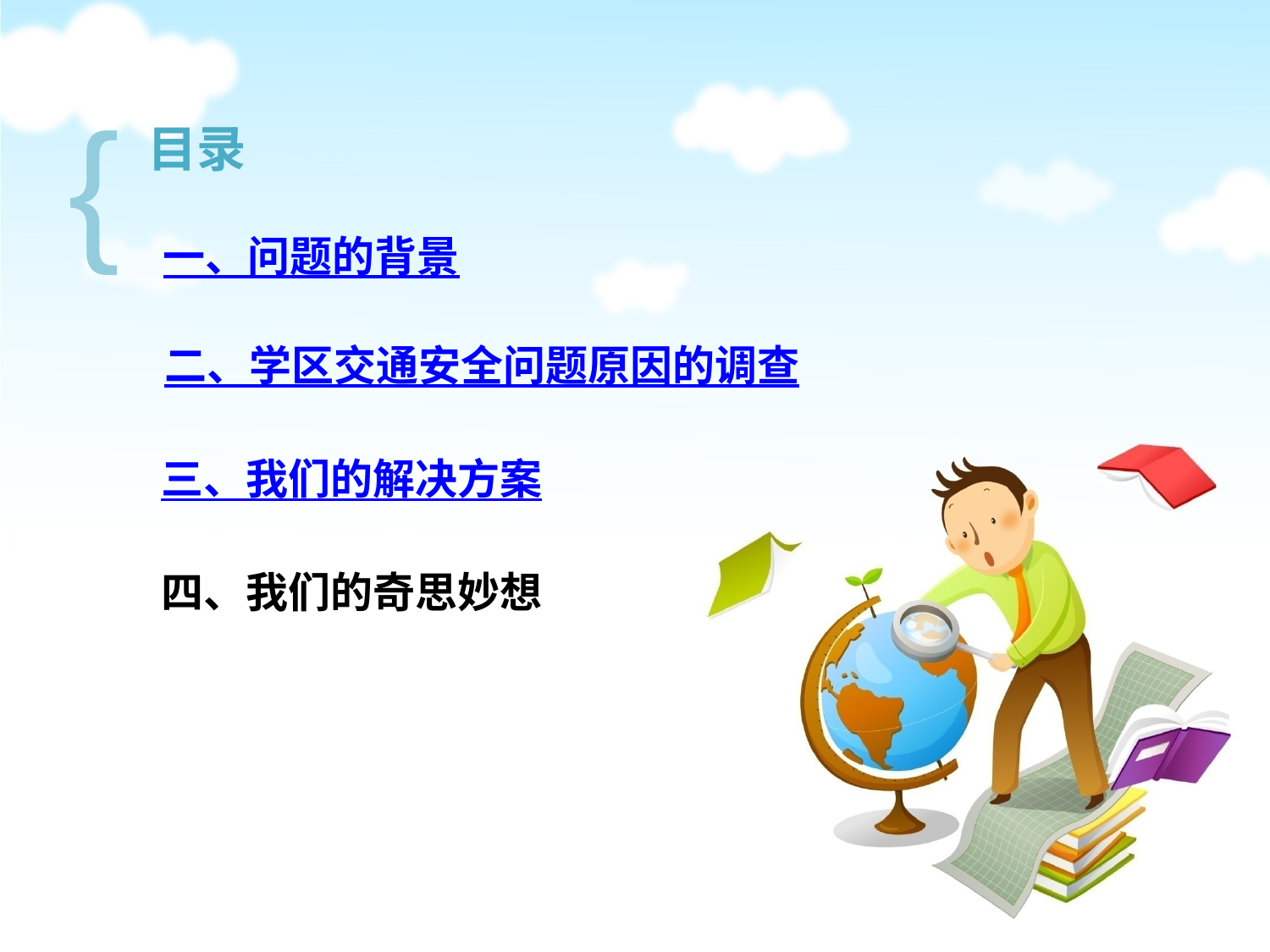

{
目录
一、问题的背景
二、学区交通安全问题原因的调查
三、我们的解决方案
四、我们的奇思妙想